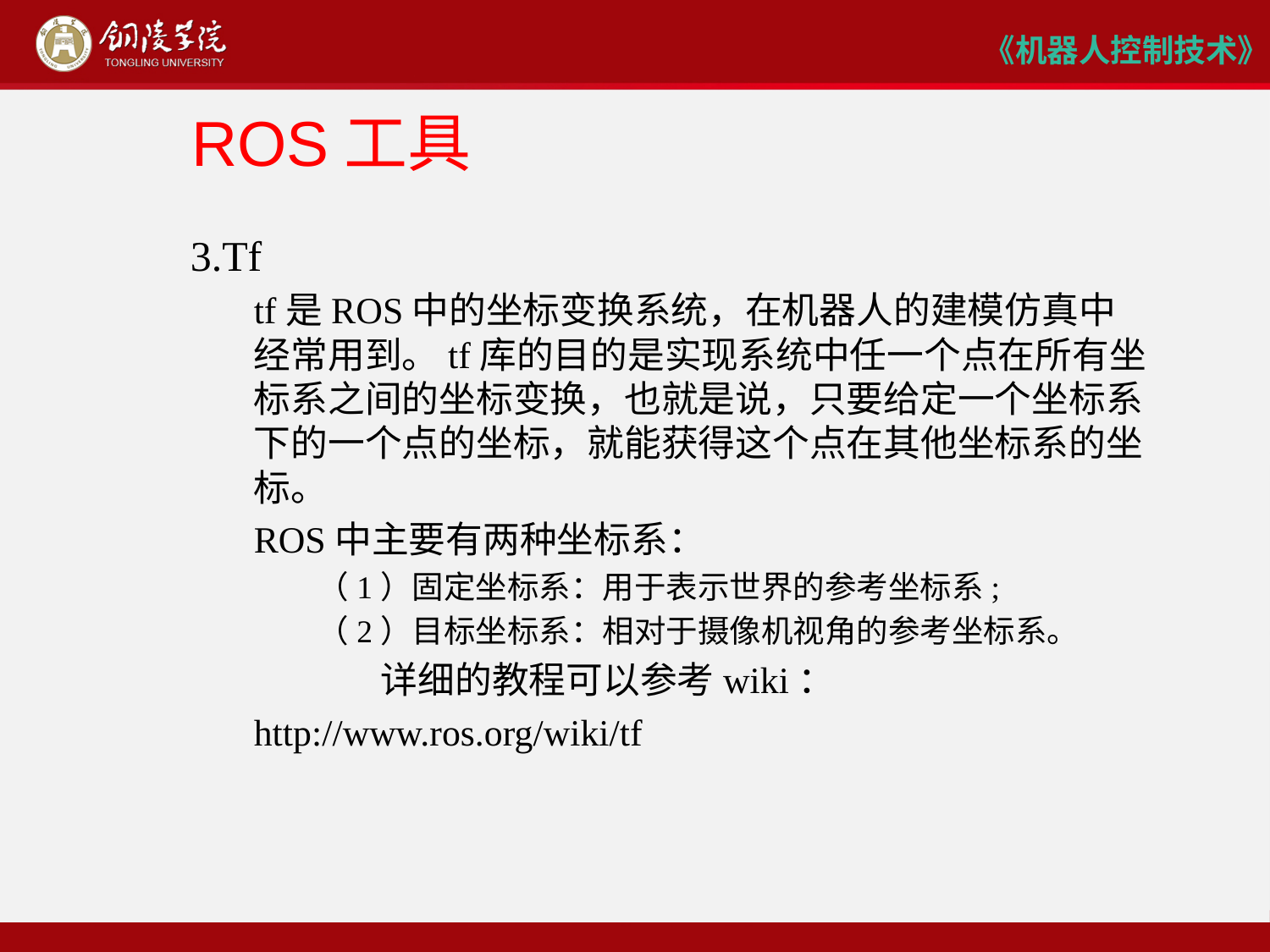

# ROS工具
3.Tf
tf是ROS中的坐标变换系统，在机器人的建模仿真中经常用到。tf库的目的是实现系统中任一个点在所有坐标系之间的坐标变换，也就是说，只要给定一个坐标系下的一个点的坐标，就能获得这个点在其他坐标系的坐标。
ROS中主要有两种坐标系：
（1）固定坐标系：用于表示世界的参考坐标系;
（2）目标坐标系：相对于摄像机视角的参考坐标系。
	详细的教程可以参考wiki：
http://www.ros.org/wiki/tf